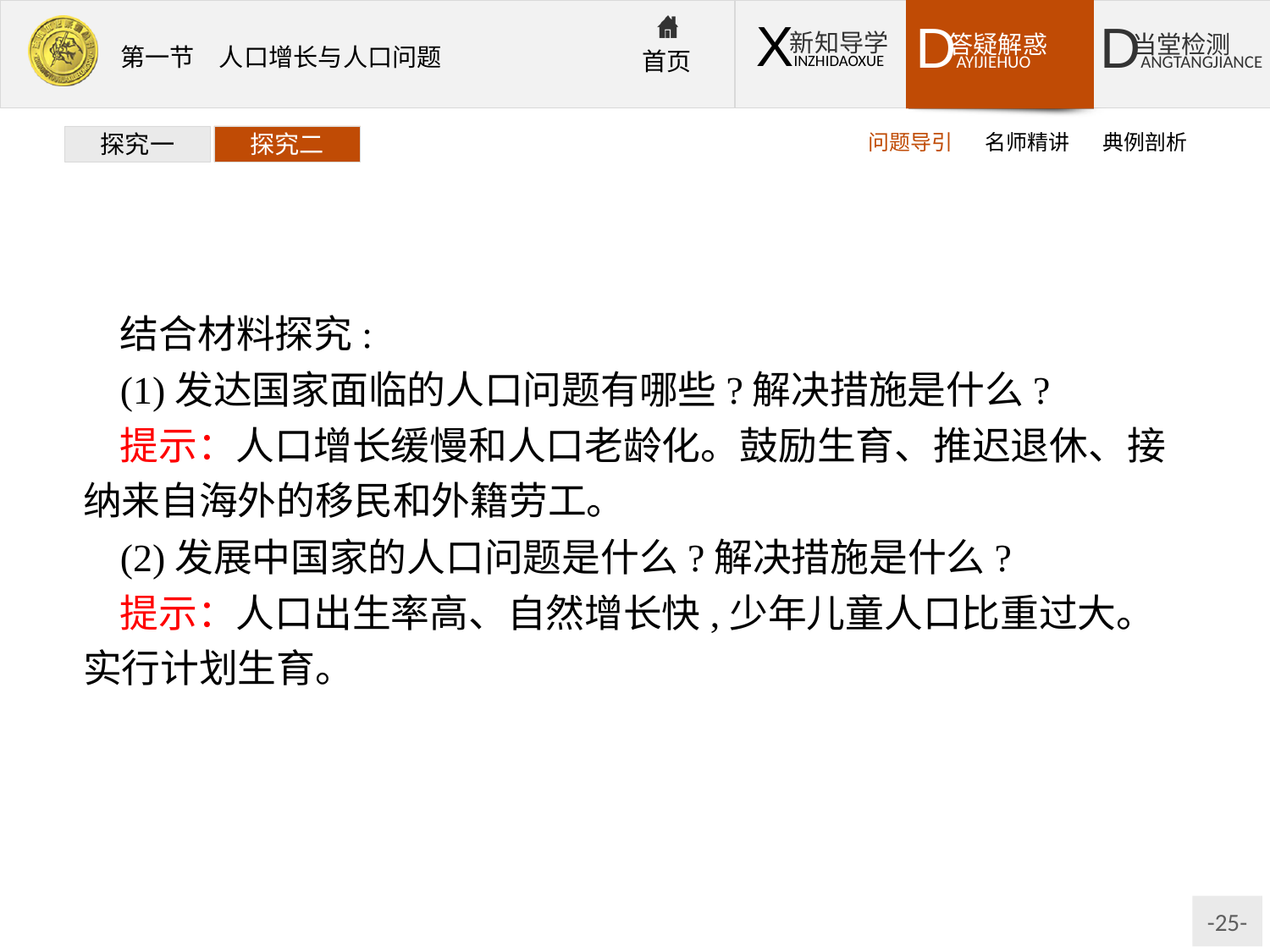

问题导引
名师精讲
典例剖析
探究一
探究二
结合材料探究:
(1)发达国家面临的人口问题有哪些?解决措施是什么?
提示：人口增长缓慢和人口老龄化。鼓励生育、推迟退休、接纳来自海外的移民和外籍劳工。
(2)发展中国家的人口问题是什么?解决措施是什么?
提示：人口出生率高、自然增长快,少年儿童人口比重过大。实行计划生育。